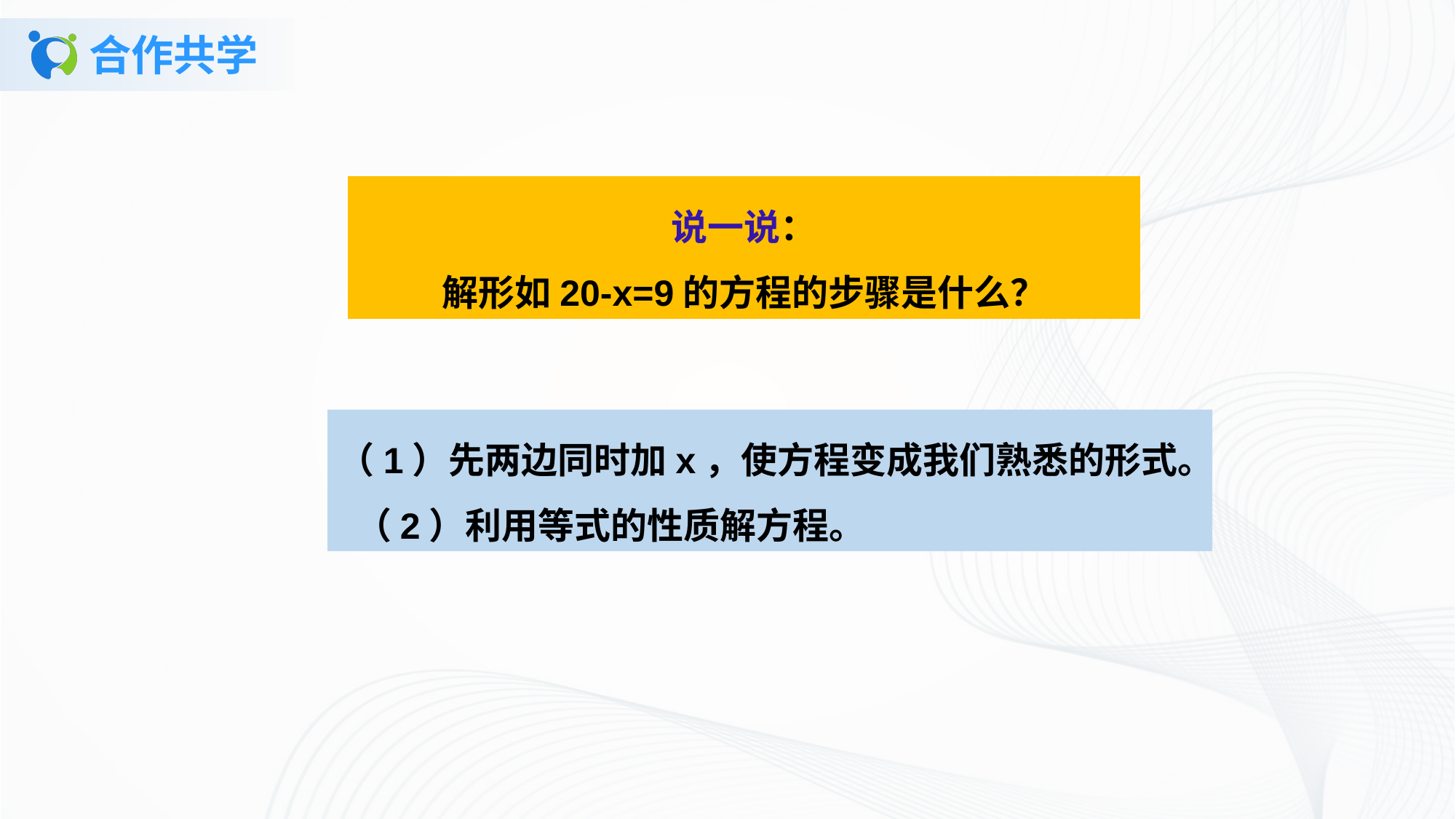

# 合作共学
说一说：
解形如20-x=9的方程的步骤是什么？
（1）先两边同时加x，使方程变成我们熟悉的形式。
 （2）利用等式的性质解方程。